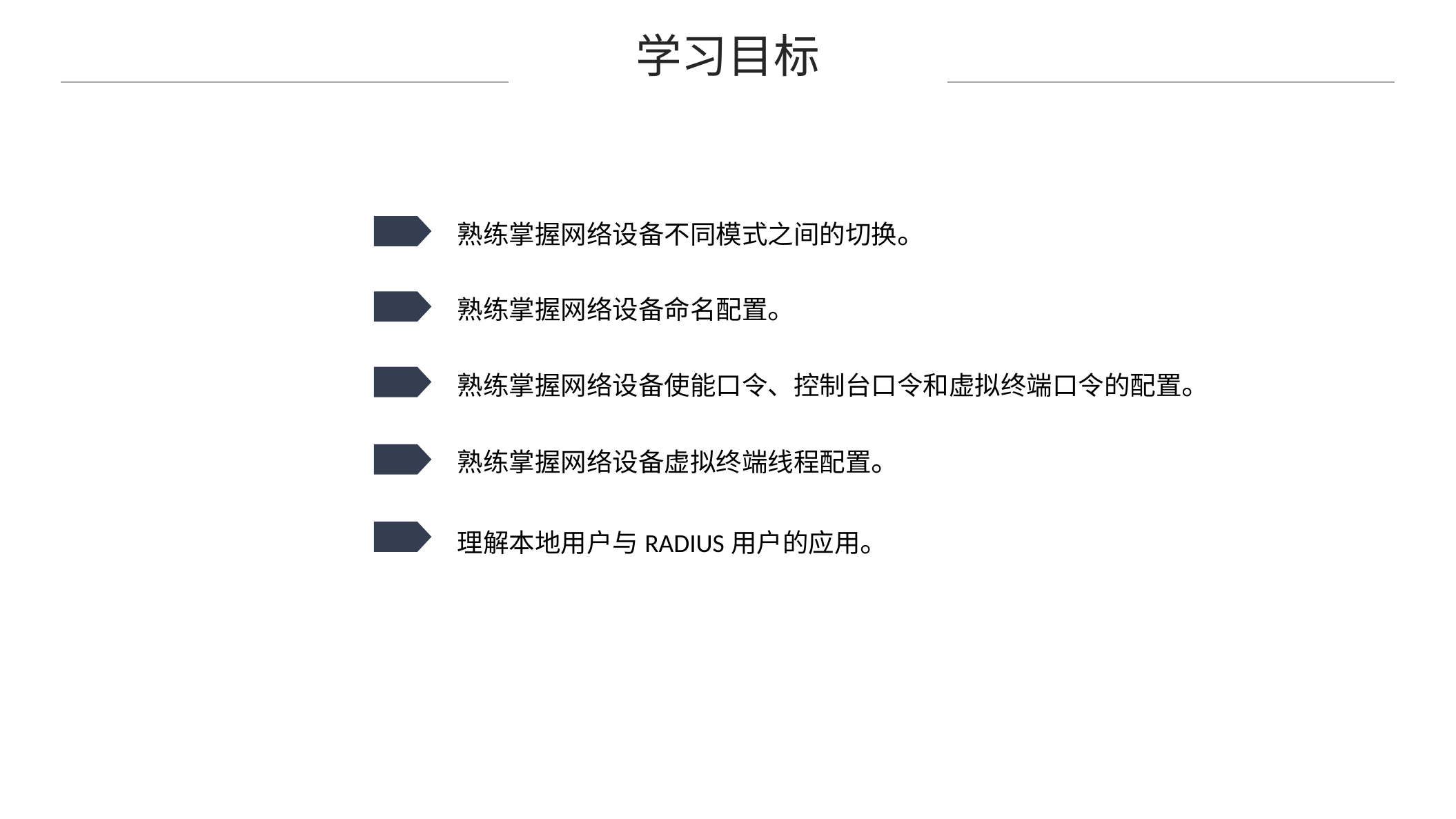

学习目标
熟练掌握网络设备不同模式之间的切换。

熟练掌握网络设备命名配置。

熟练掌握网络设备使能口令、控制台口令和虚拟终端口令的配置。

熟练掌握网络设备虚拟终端线程配置。

理解本地用户与RADIUS用户的应用。